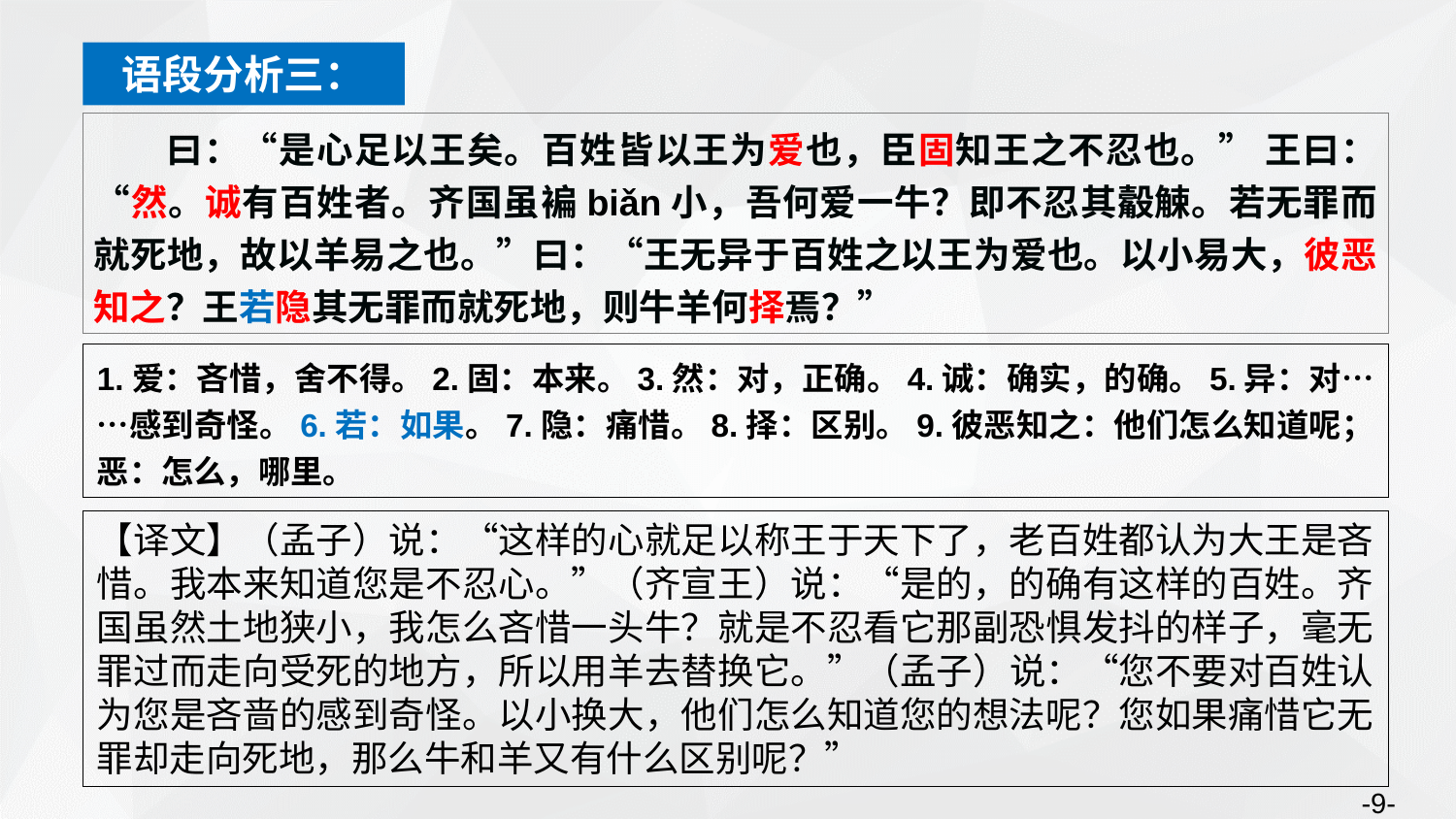

语段分析三：
曰：“是心足以王矣。百姓皆以王为爱也，臣固知王之不忍也。” 王曰：“然。诚有百姓者。齐国虽褊biǎn小，吾何爱一牛？即不忍其觳觫。若无罪而就死地，故以羊易之也。”曰：“王无异于百姓之以王为爱也。以小易大，彼恶知之？王若隐其无罪而就死地，则牛羊何择焉？”
1.爱：吝惜，舍不得。2.固：本来。3.然：对，正确。4.诚：确实，的确。5.异：对……感到奇怪。6.若：如果。7.隐：痛惜。8.择：区别。9.彼恶知之：他们怎么知道呢；恶：怎么，哪里。
【译文】（孟子）说：“这样的心就足以称王于天下了，老百姓都认为大王是吝惜。我本来知道您是不忍心。”（齐宣王）说：“是的，的确有这样的百姓。齐国虽然土地狭小，我怎么吝惜一头牛？就是不忍看它那副恐惧发抖的样子，毫无罪过而走向受死的地方，所以用羊去替换它。”（孟子）说：“您不要对百姓认为您是吝啬的感到奇怪。以小换大，他们怎么知道您的想法呢？您如果痛惜它无罪却走向死地，那么牛和羊又有什么区别呢？”
-9-